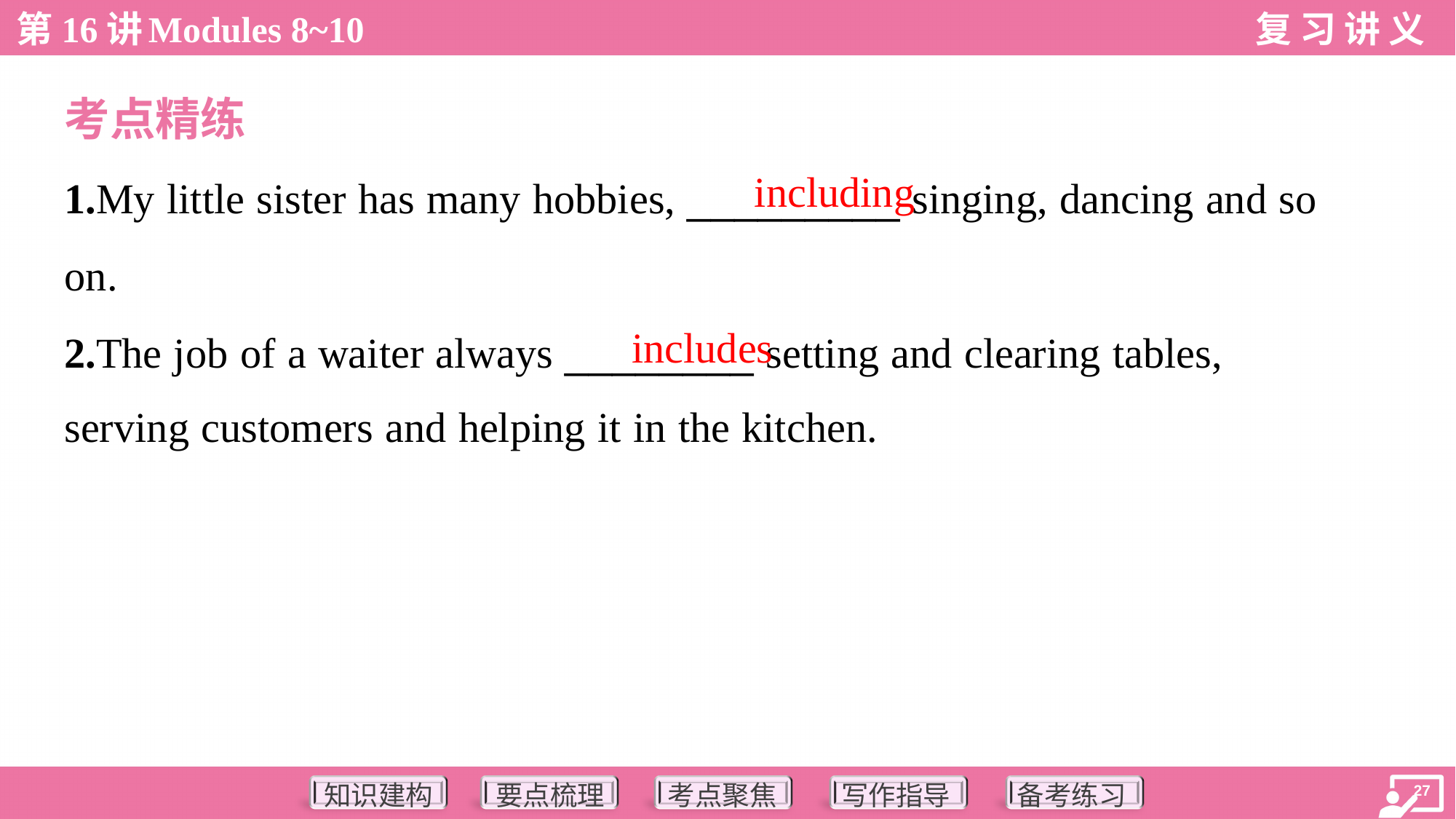

考点精练
including
1.My little sister has many hobbies, _________ singing, dancing and so
on.
2.The job of a waiter always ________ setting and clearing tables,
serving customers and helping it in the kitchen.
includes